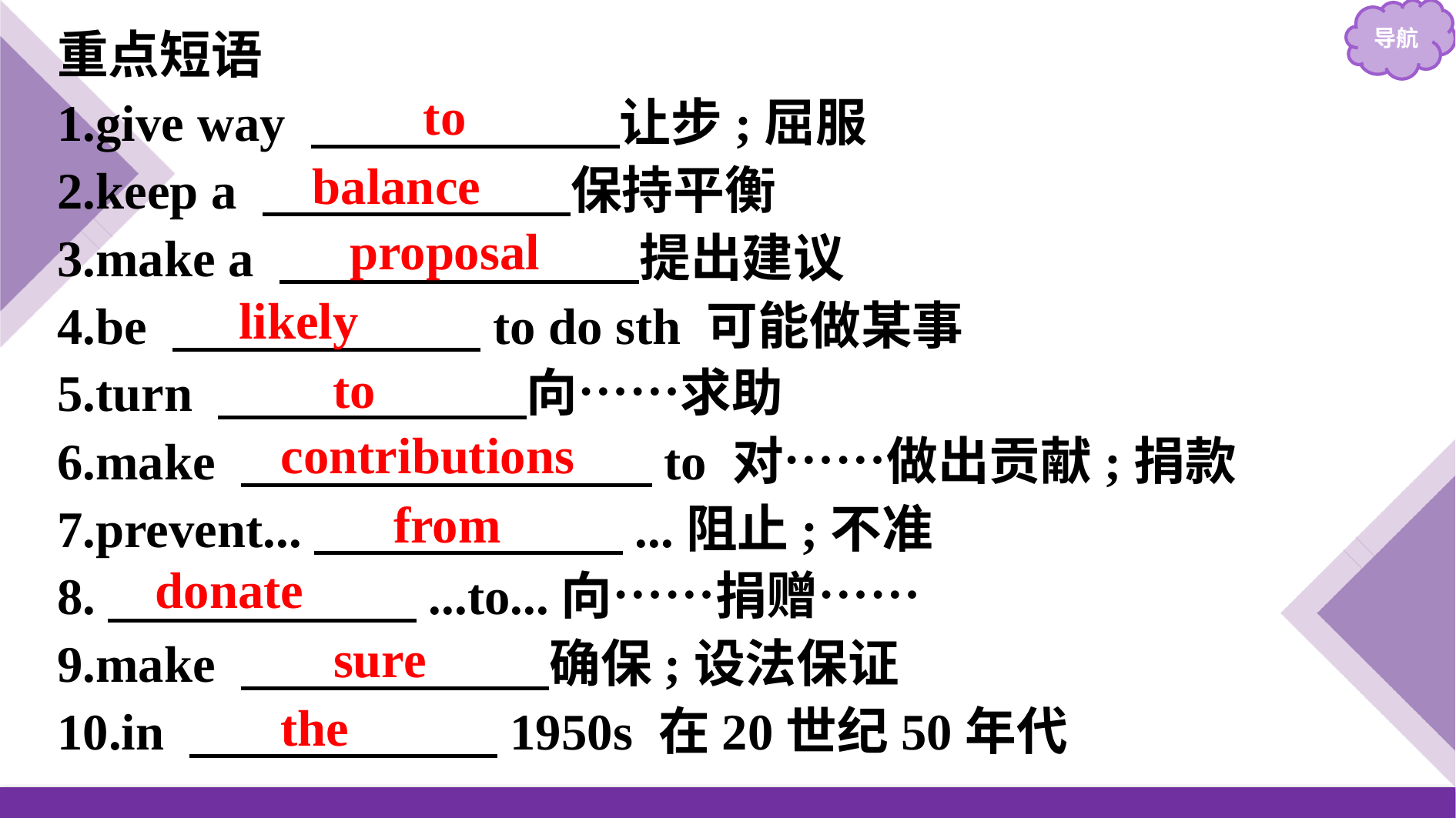

重点短语
1.give way 　　　　　　让步;屈服
2.keep a 　　　　　　保持平衡
3.make a 　　　　　　　提出建议
4.be 　　　　　　to do sth 可能做某事
5.turn 　　　　　　向……求助
6.make 　　　　　　　　to 对……做出贡献;捐款
7.prevent...　　　　　　...阻止;不准
8.　　　　　　...to...向……捐赠……
9.make 　　　　　　确保;设法保证
10.in 　　　　　　1950s 在20世纪50年代
to
balance
proposal
likely
to
contributions
from
donate
sure
the